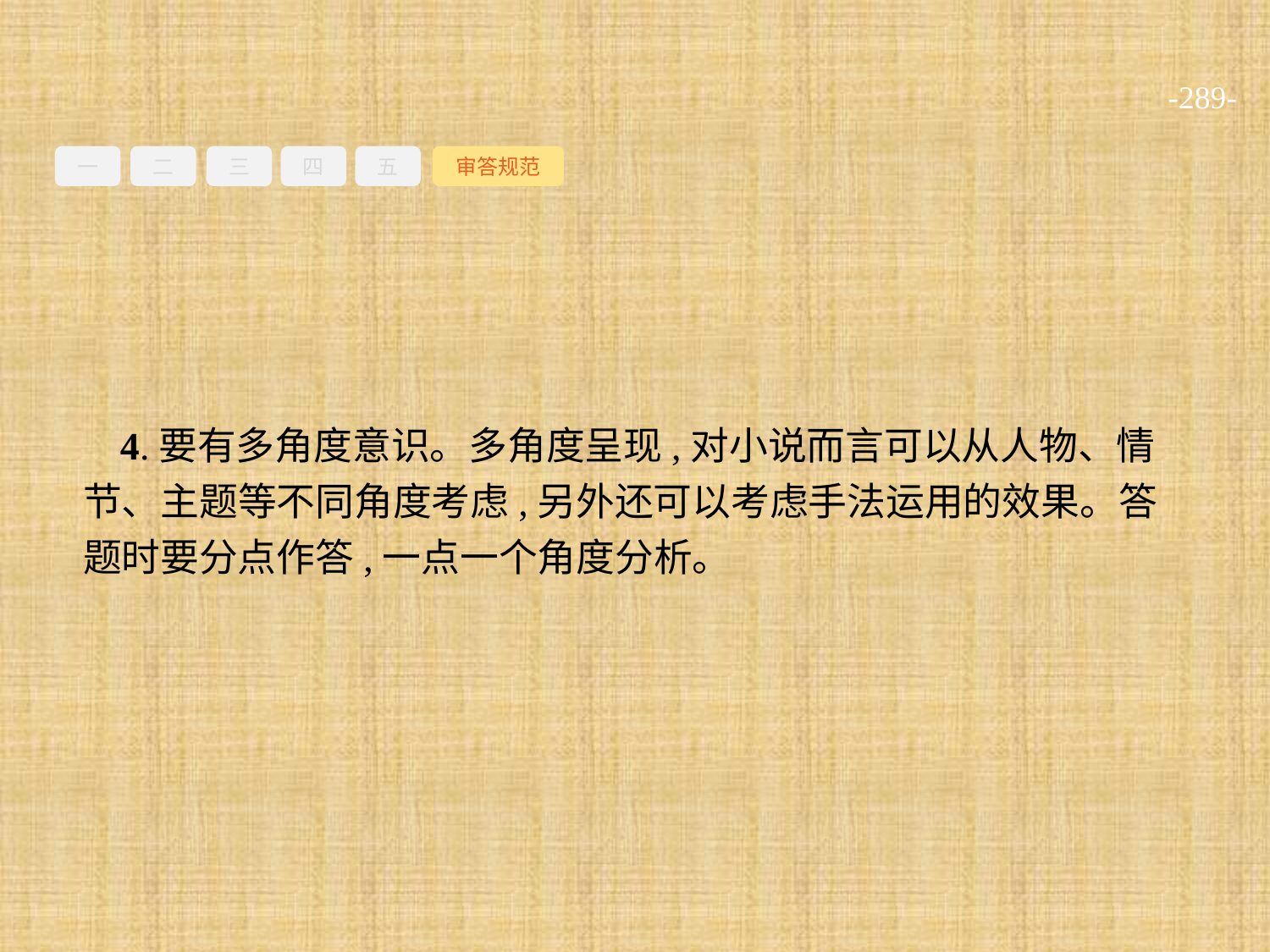

-289-
一
二
三
四
五
审答规范
4.要有多角度意识。多角度呈现,对小说而言可以从人物、情节、主题等不同角度考虑,另外还可以考虑手法运用的效果。答题时要分点作答,一点一个角度分析。